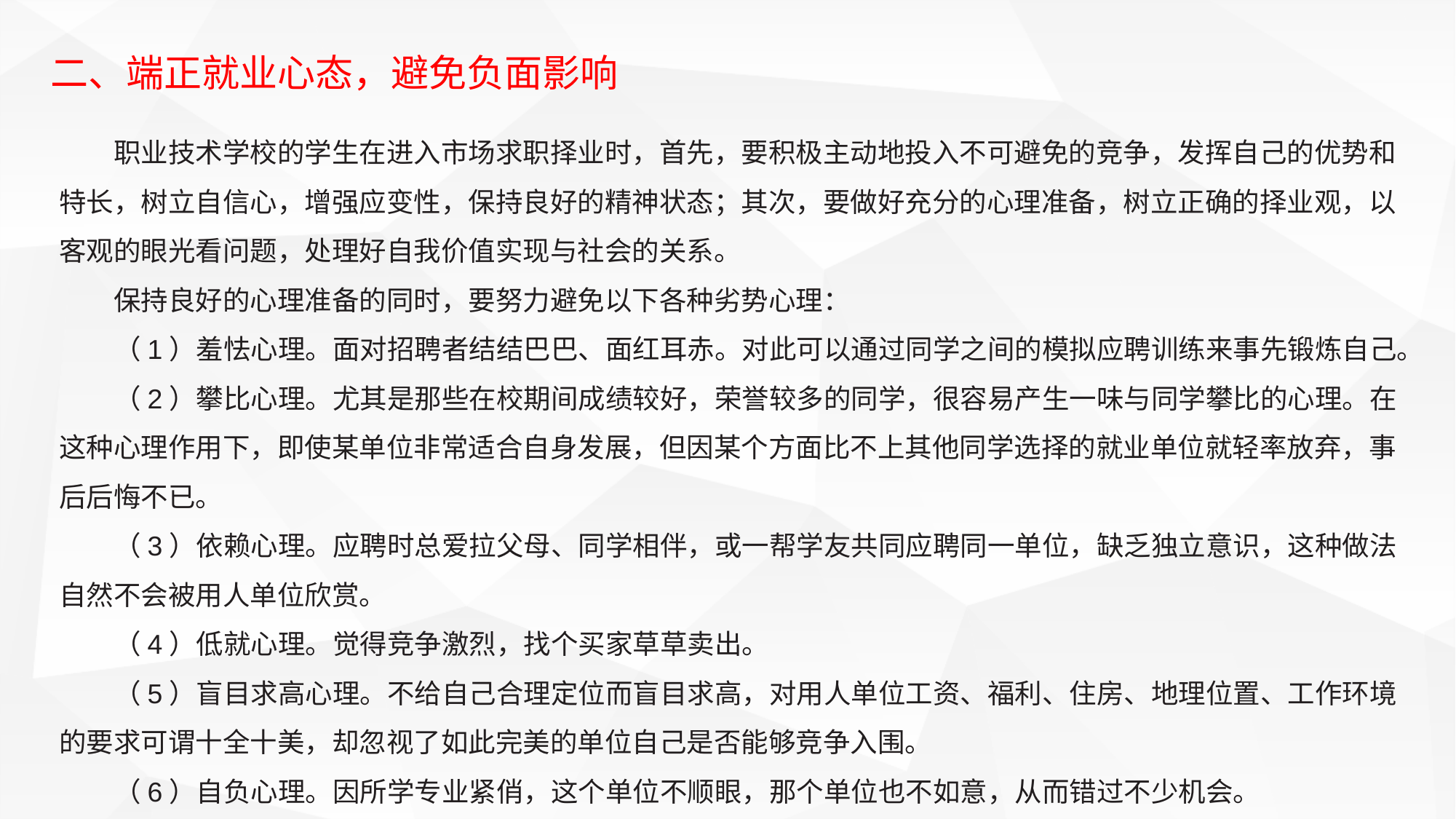

二、端正就业心态，避免负面影响
职业技术学校的学生在进入市场求职择业时，首先，要积极主动地投入不可避免的竞争，发挥自己的优势和特长，树立自信心，增强应变性，保持良好的精神状态；其次，要做好充分的心理准备，树立正确的择业观，以客观的眼光看问题，处理好自我价值实现与社会的关系。
保持良好的心理准备的同时，要努力避免以下各种劣势心理：
（1）羞怯心理。面对招聘者结结巴巴、面红耳赤。对此可以通过同学之间的模拟应聘训练来事先锻炼自己。
（2）攀比心理。尤其是那些在校期间成绩较好，荣誉较多的同学，很容易产生一味与同学攀比的心理。在这种心理作用下，即使某单位非常适合自身发展，但因某个方面比不上其他同学选择的就业单位就轻率放弃，事后后悔不已。
（3）依赖心理。应聘时总爱拉父母、同学相伴，或一帮学友共同应聘同一单位，缺乏独立意识，这种做法自然不会被用人单位欣赏。
（4）低就心理。觉得竞争激烈，找个买家草草卖出。
（5）盲目求高心理。不给自己合理定位而盲目求高，对用人单位工资、福利、住房、地理位置、工作环境的要求可谓十全十美，却忽视了如此完美的单位自己是否能够竞争入围。
（6）自负心理。因所学专业紧俏，这个单位不顺眼，那个单位也不如意，从而错过不少机会。